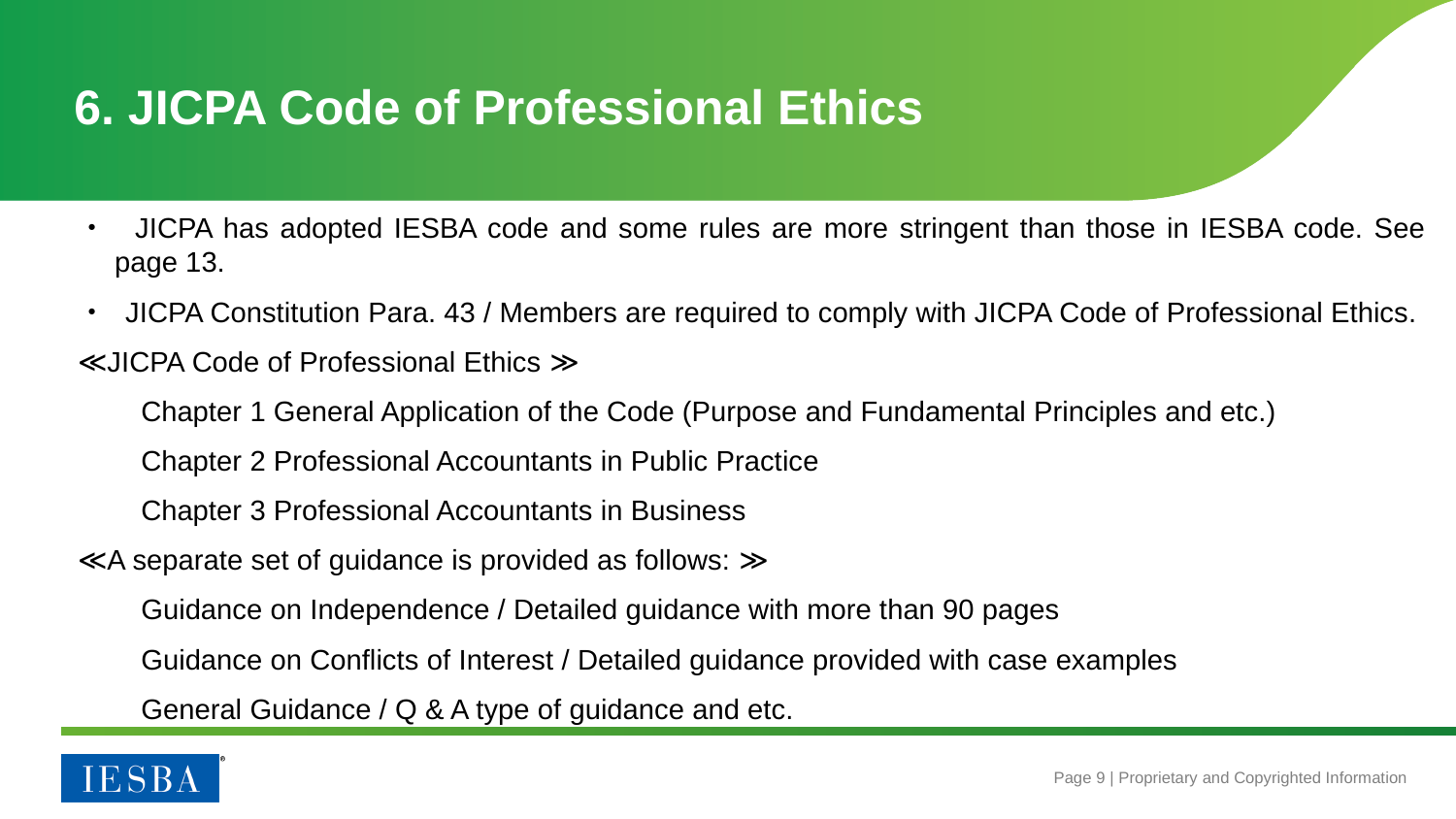

# 6. JICPA Code of Professional Ethics
・  JICPA has adopted IESBA code and some rules are more stringent than those in IESBA code. See page 13.
・  JICPA Constitution Para. 43 / Members are required to comply with JICPA Code of Professional Ethics.
≪JICPA Code of Professional Ethics ≫
　　Chapter 1 General Application of the Code (Purpose and Fundamental Principles and etc.)
　　Chapter 2 Professional Accountants in Public Practice
　　Chapter 3 Professional Accountants in Business
≪A separate set of guidance is provided as follows: ≫
　　Guidance on Independence / Detailed guidance with more than 90 pages
　　Guidance on Conflicts of Interest / Detailed guidance provided with case examples
　　General Guidance / Q & A type of guidance and etc.